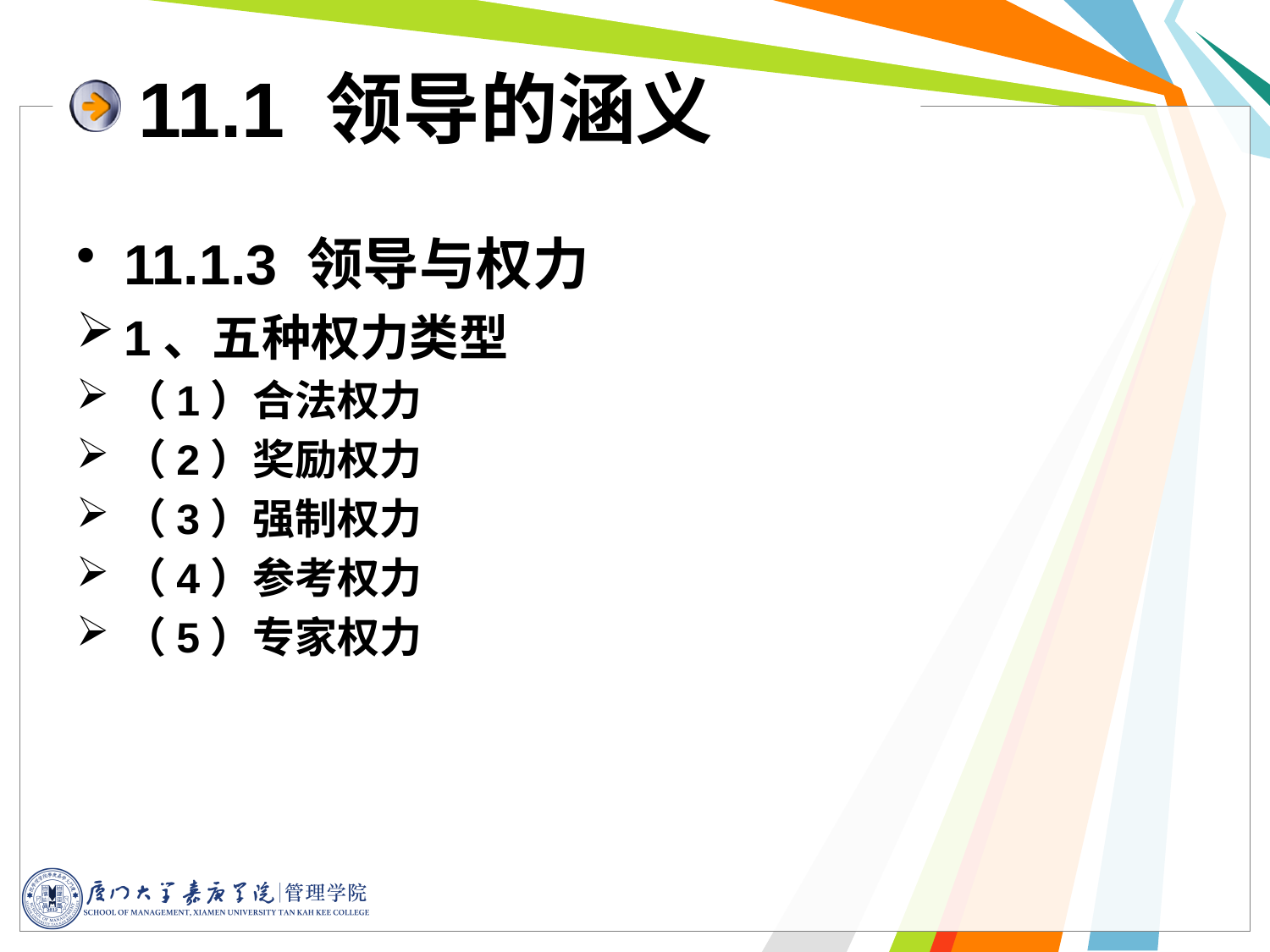

11.1 领导的涵义
11.1.3 领导与权力
1、五种权力类型
（1）合法权力
（2）奖励权力
（3）强制权力
（4）参考权力
（5）专家权力